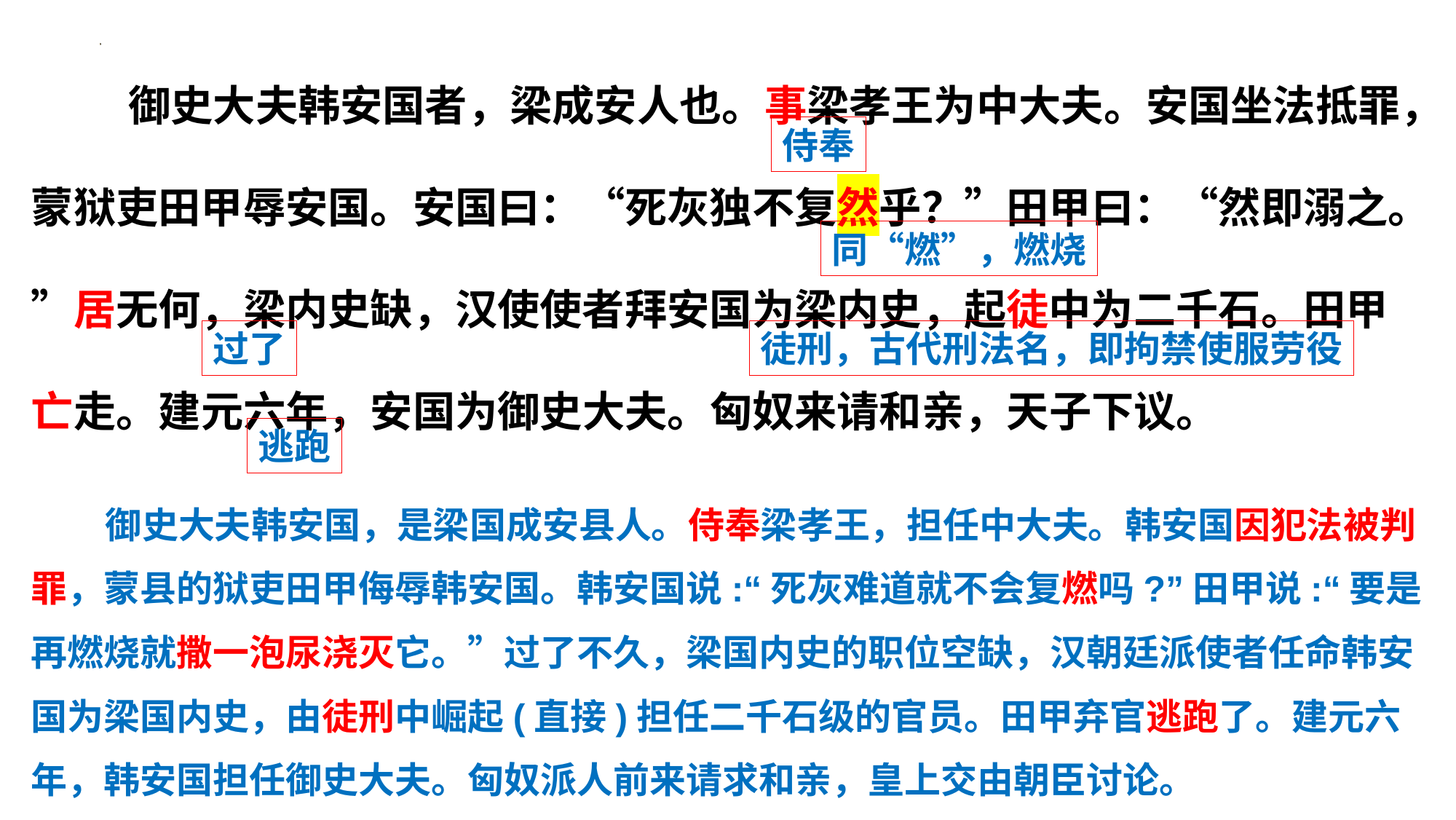

御史大夫韩安国者，‌梁成安人也。‌事梁孝王为中大夫。‌安国坐法抵罪，‌蒙狱吏田甲辱安国。‌安国曰：‌“死灰独不复然乎？‌”田甲曰：‌“然即溺之。‌”居无何，‌梁内史缺，‌汉使使者拜安国为梁内史，‌起徒中为二千石。‌田甲亡走。‌建元六年，‌安国为御史大夫。‌匈奴来请和亲，‌天子下议。
侍奉
同“燃”，燃烧
徒刑，古代刑法名，即拘禁使服劳役
过了
逃跑
御史大夫韩安国，是梁国成安县人。侍奉梁孝王，担任中大夫。韩安国因犯法被判罪，蒙县的狱吏田甲侮辱韩安国。韩安国说:“死灰难道就不会复燃吗?”田甲说:“要是再燃烧就撒一泡尿浇灭它。”过了不久，梁国内史的职位空缺，汉朝廷派使者任命韩安国为梁国内史，由徒刑中崛起(直接)担任二千石级的官员。田甲弃官逃跑了。建元六年，韩安国担任御史大夫。匈奴派人前来请求和亲，皇上交由朝臣讨论。